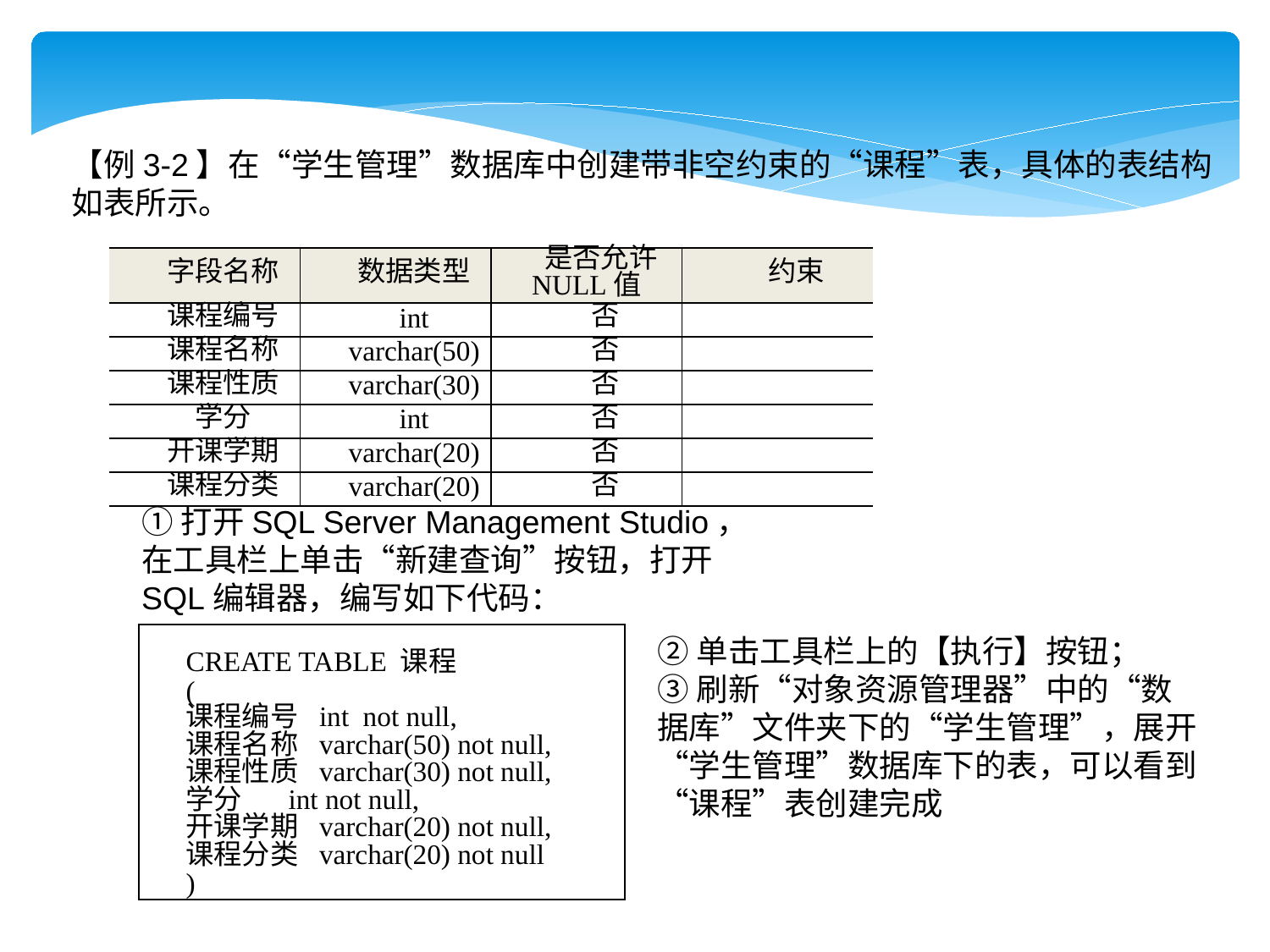

【例3-2】在“学生管理”数据库中创建带非空约束的“课程”表，具体的表结构如表所示。
| 字段名称 | 数据类型 | 是否允许NULL值 | 约束 |
| --- | --- | --- | --- |
| 课程编号 | int | 否 |  |
| 课程名称 | varchar(50) | 否 |  |
| 课程性质 | varchar(30) | 否 |  |
| 学分 | int | 否 |  |
| 开课学期 | varchar(20) | 否 |  |
| 课程分类 | varchar(20) | 否 |  |
①打开SQL Server Management Studio，在工具栏上单击“新建查询”按钮，打开SQL编辑器，编写如下代码：
| CREATE TABLE 课程 ( 课程编号 int not null, 课程名称 varchar(50) not null, 课程性质 varchar(30) not null, 学分 int not null, 开课学期 varchar(20) not null, 课程分类 varchar(20) not null ) |
| --- |
②单击工具栏上的【执行】按钮；
③刷新“对象资源管理器”中的“数据库”文件夹下的“学生管理”，展开“学生管理”数据库下的表，可以看到“课程”表创建完成